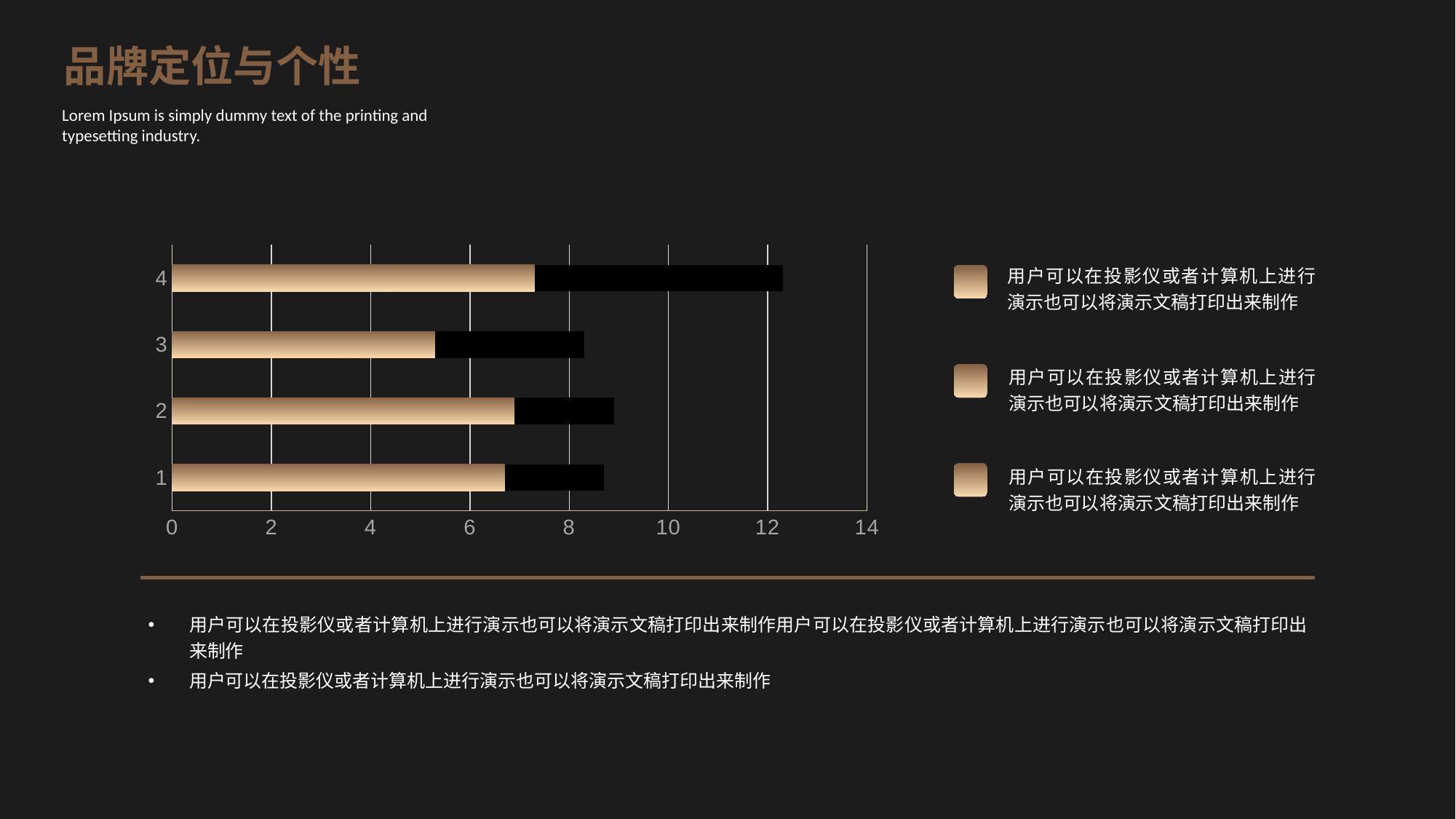

品牌定位与个性
Lorem Ipsum is simply dummy text of the printing and typesetting industry.

### Chart

| Category |  |  |  |
|---|---|---|---|
用户可以在投影仪或者计算机上进行演示也可以将演示文稿打印出来制作

用户可以在投影仪或者计算机上进行演示也可以将演示文稿打印出来制作

用户可以在投影仪或者计算机上进行演示也可以将演示文稿打印出来制作

用户可以在投影仪或者计算机上进行演示也可以将演示文稿打印出来制作用户可以在投影仪或者计算机上进行演示也可以将演示文稿打印出来制作
用户可以在投影仪或者计算机上进行演示也可以将演示文稿打印出来制作